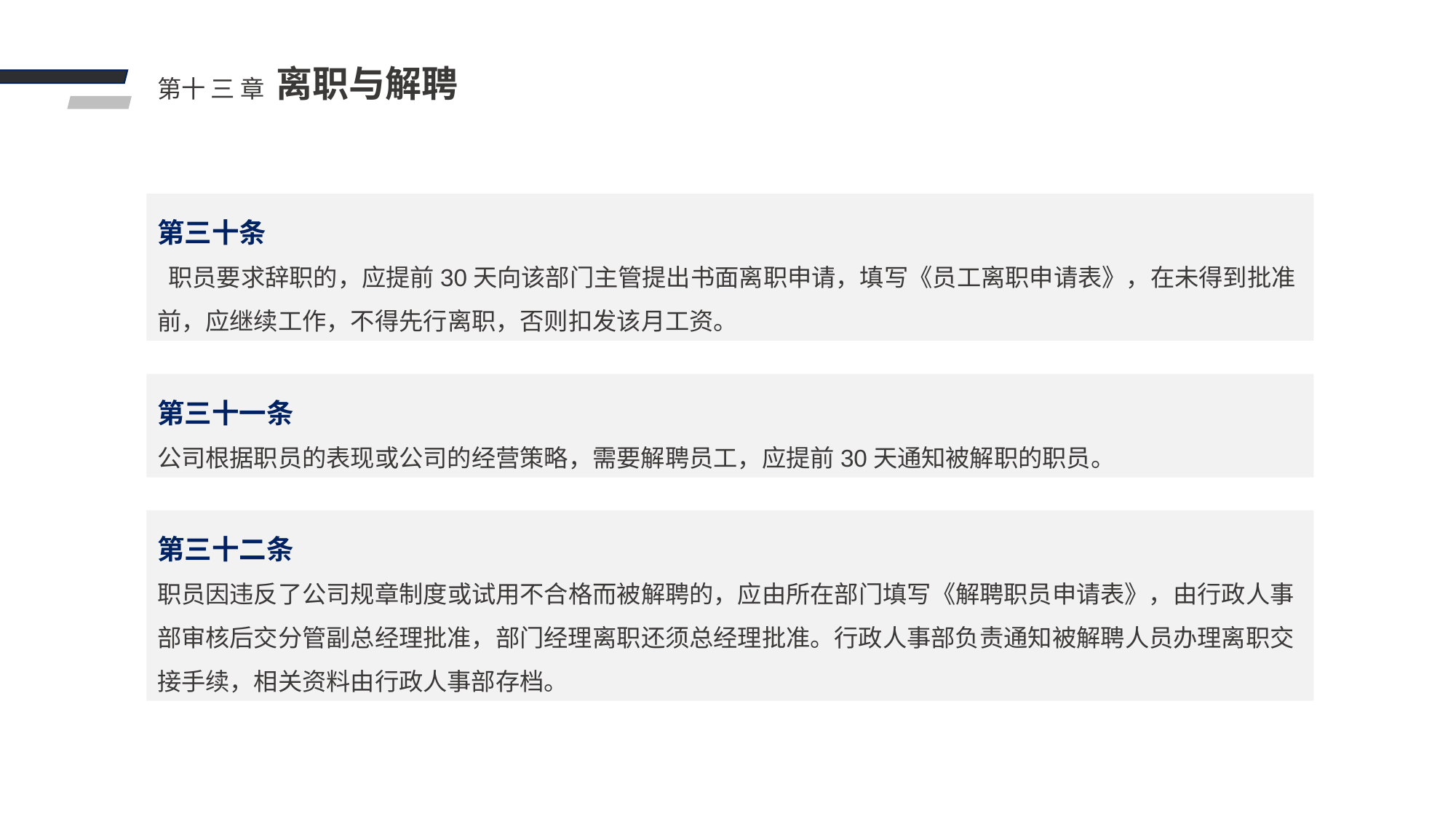

离职与解聘
第十 三 章

第三十条
 职员要求辞职的，应提前30天向该部门主管提出书面离职申请，填写《员工离职申请表》，在未得到批准前，应继续工作，不得先行离职，否则扣发该月工资。
第三十一条
公司根据职员的表现或公司的经营策略，需要解聘员工，应提前30天通知被解职的职员。
第三十二条
职员因违反了公司规章制度或试用不合格而被解聘的，应由所在部门填写《解聘职员申请表》，由行政人事部审核后交分管副总经理批准，部门经理离职还须总经理批准。行政人事部负责通知被解聘人员办理离职交接手续，相关资料由行政人事部存档。